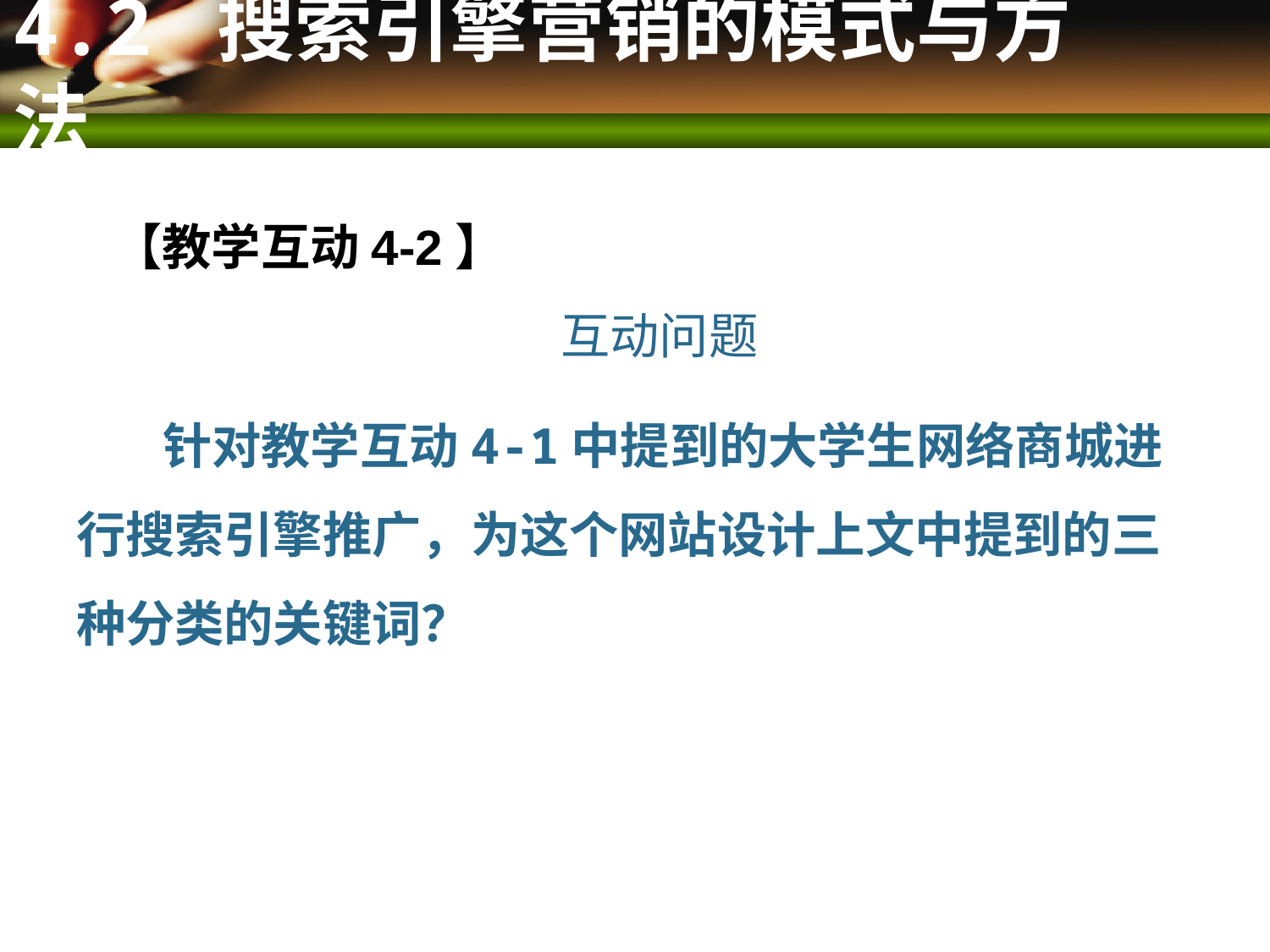

4.2 搜索引擎营销的模式与方法
【教学互动4-2】
 互动问题
 针对教学互动4-1中提到的大学生网络商城进行搜索引擎推广，为这个网站设计上文中提到的三种分类的关键词？